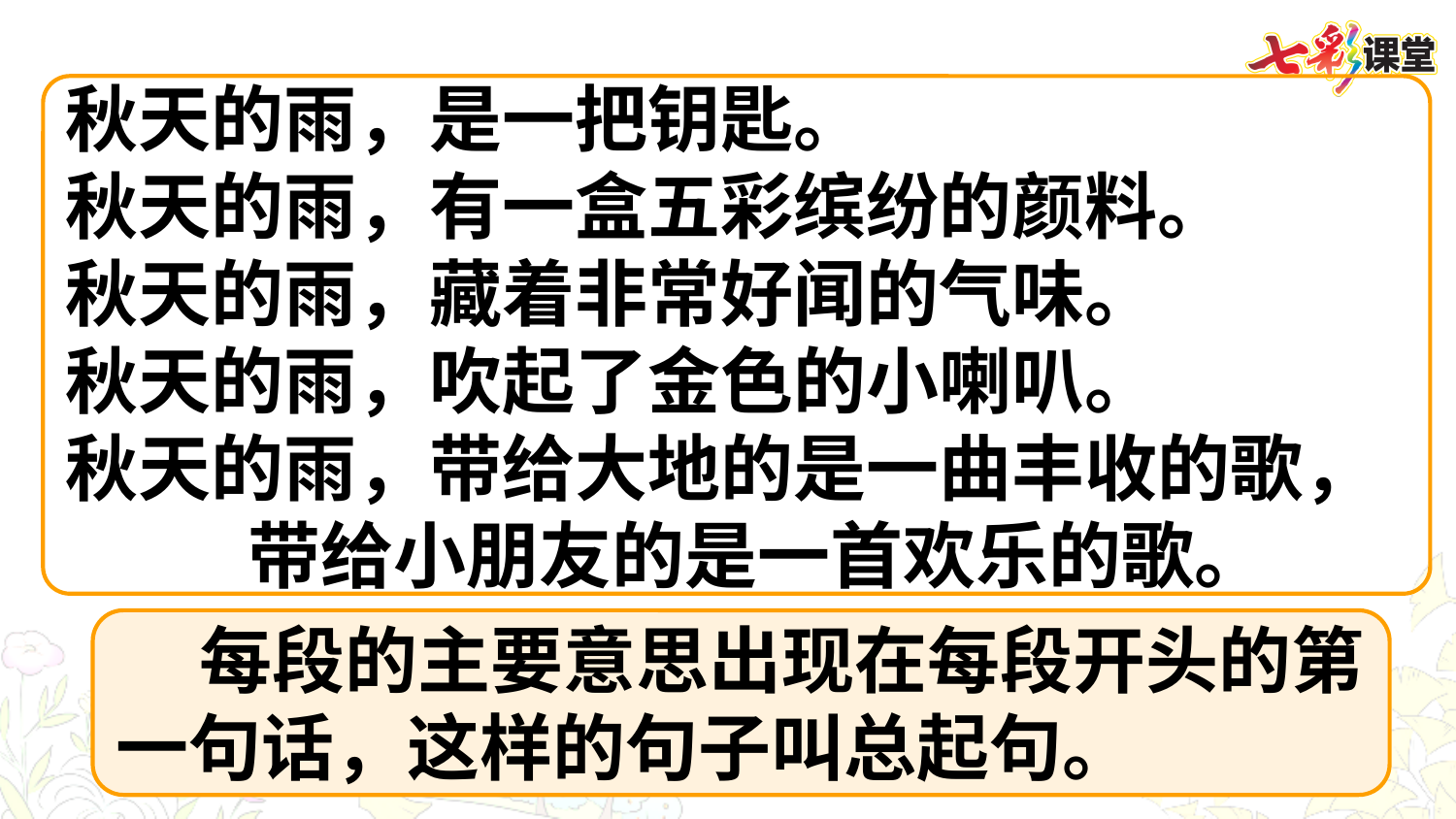

秋天的雨，是一把钥匙。
秋天的雨，有一盒五彩缤纷的颜料。
秋天的雨，藏着非常好闻的气味。
秋天的雨，吹起了金色的小喇叭。
秋天的雨，带给大地的是一曲丰收的歌，
          带给小朋友的是一首欢乐的歌。
    每段的主要意思出现在每段开头的第一句话，这样的句子叫总起句。